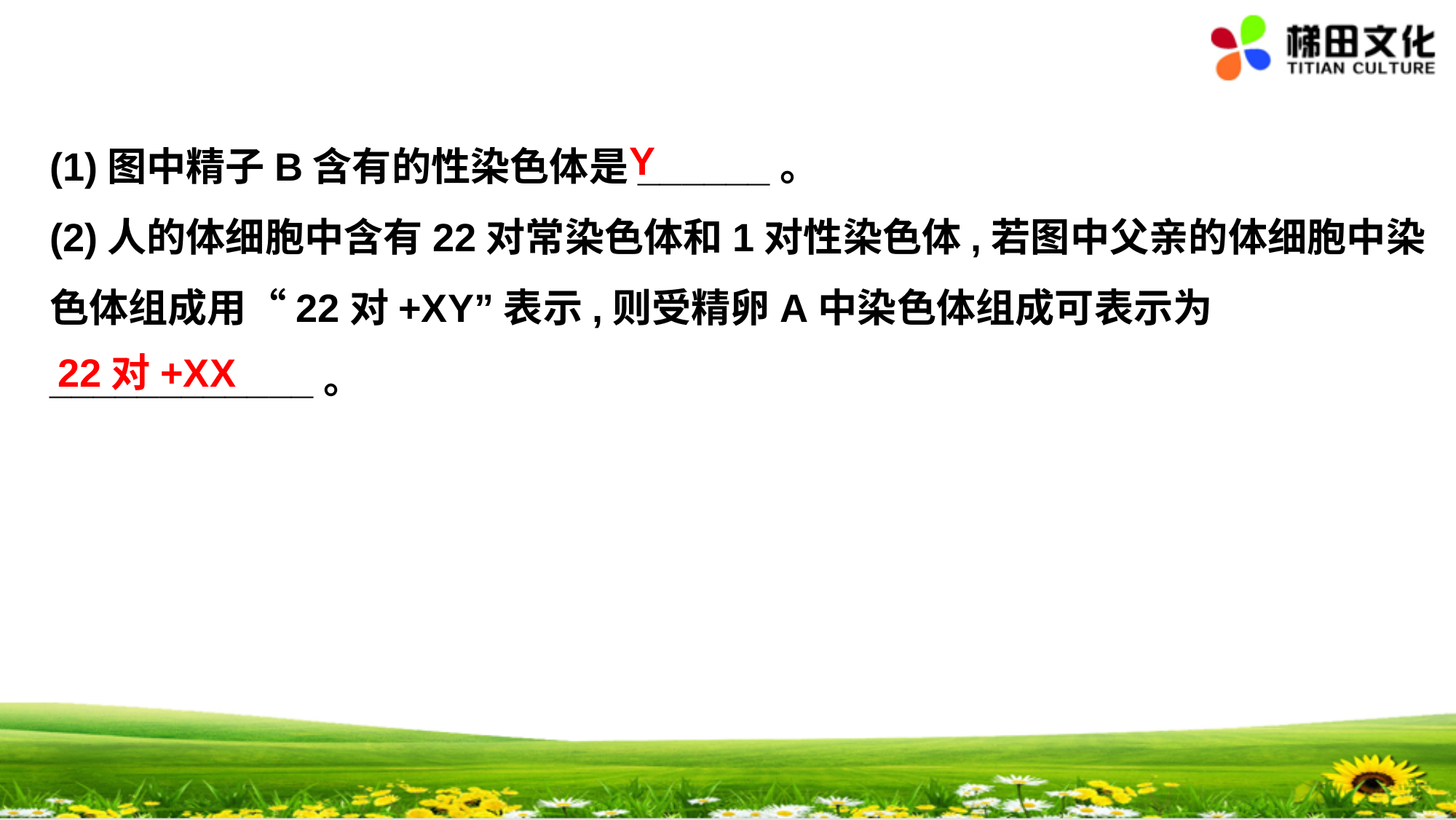

Y
(1)图中精子B含有的性染色体是______。
(2)人的体细胞中含有22对常染色体和1对性染色体,若图中父亲的体细胞中染
色体组成用“22对+XY”表示,则受精卵A中染色体组成可表示为
____________。
　22对+XX